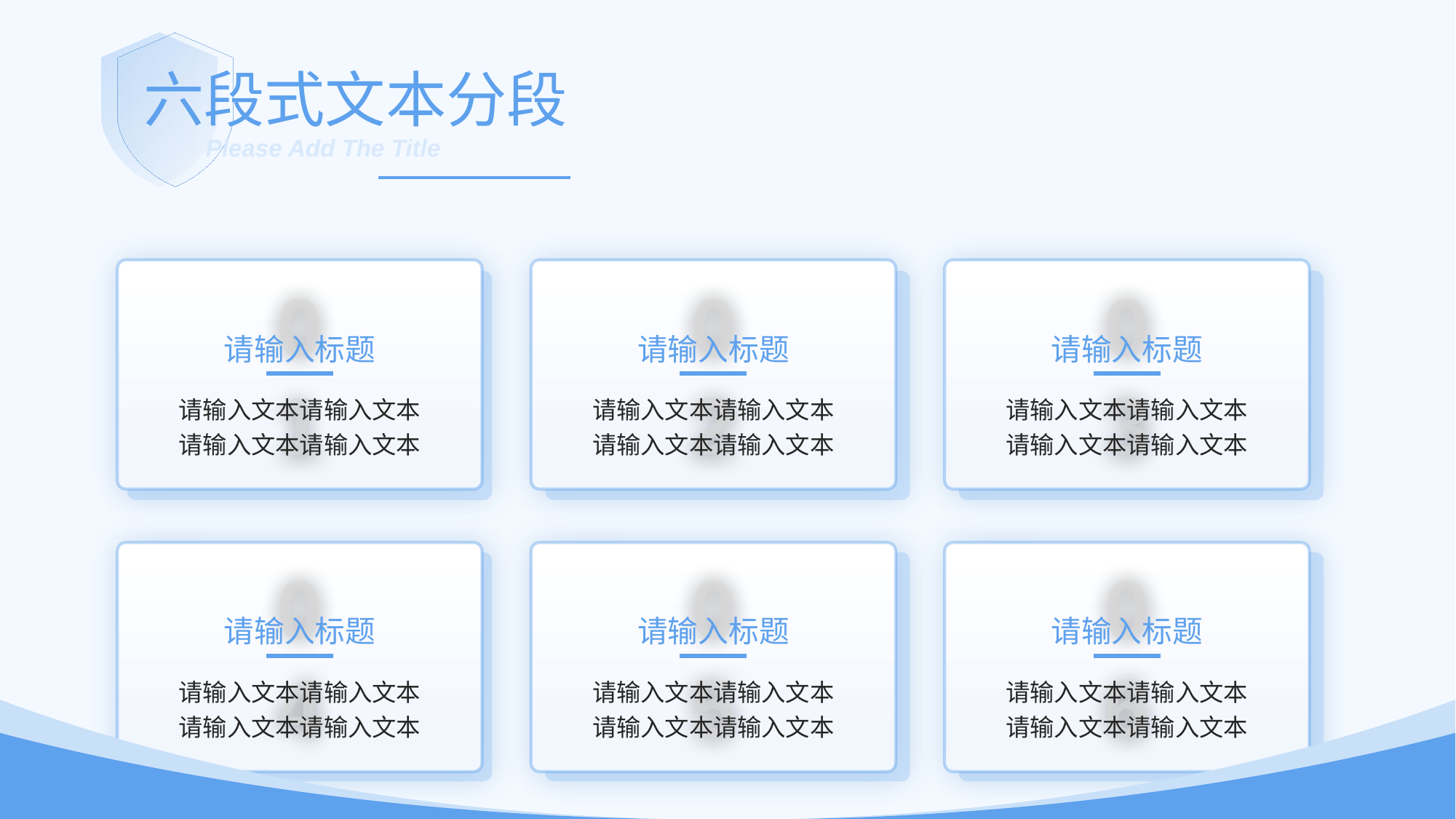

六段式文本分段
Please Add The Title

01
请输入标题
请输入文本请输入文本请输入文本请输入文本
02
请输入标题
请输入文本请输入文本请输入文本请输入文本
03
请输入标题
请输入文本请输入文本请输入文本请输入文本

04
请输入标题
请输入文本请输入文本请输入文本请输入文本
05
请输入标题
请输入文本请输入文本请输入文本请输入文本
06
请输入标题
请输入文本请输入文本请输入文本请输入文本